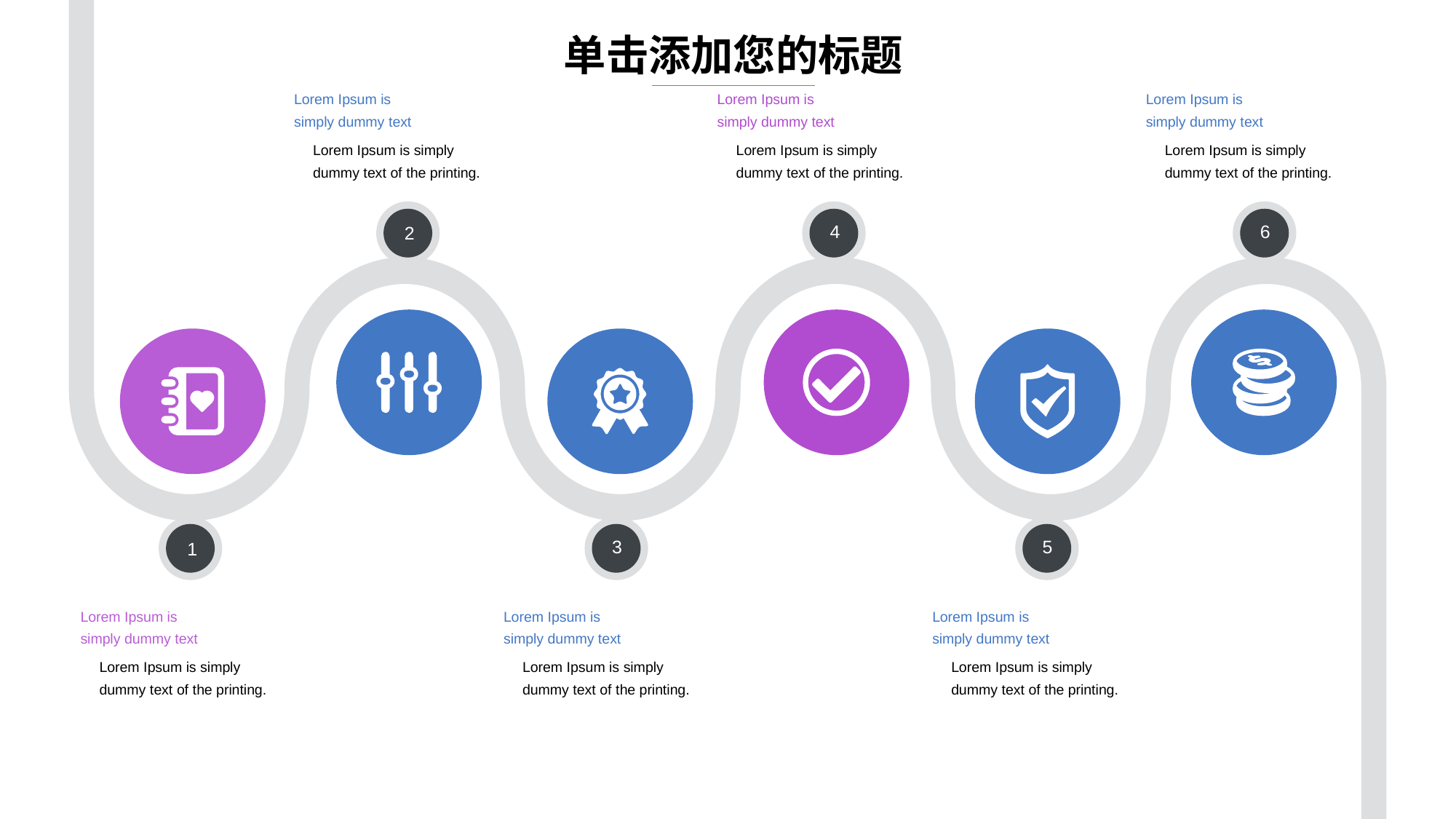

单击添加您的标题
Lorem Ipsum is
simply dummy text
Lorem Ipsum is simply dummy text of the printing.
Lorem Ipsum is
simply dummy text
Lorem Ipsum is simply dummy text of the printing.
Lorem Ipsum is
simply dummy text
Lorem Ipsum is simply dummy text of the printing.

2

4

6

1

3

5
Lorem Ipsum is
simply dummy text
Lorem Ipsum is simply dummy text of the printing.
Lorem Ipsum is
simply dummy text
Lorem Ipsum is simply dummy text of the printing.
Lorem Ipsum is
simply dummy text
Lorem Ipsum is simply dummy text of the printing.
11